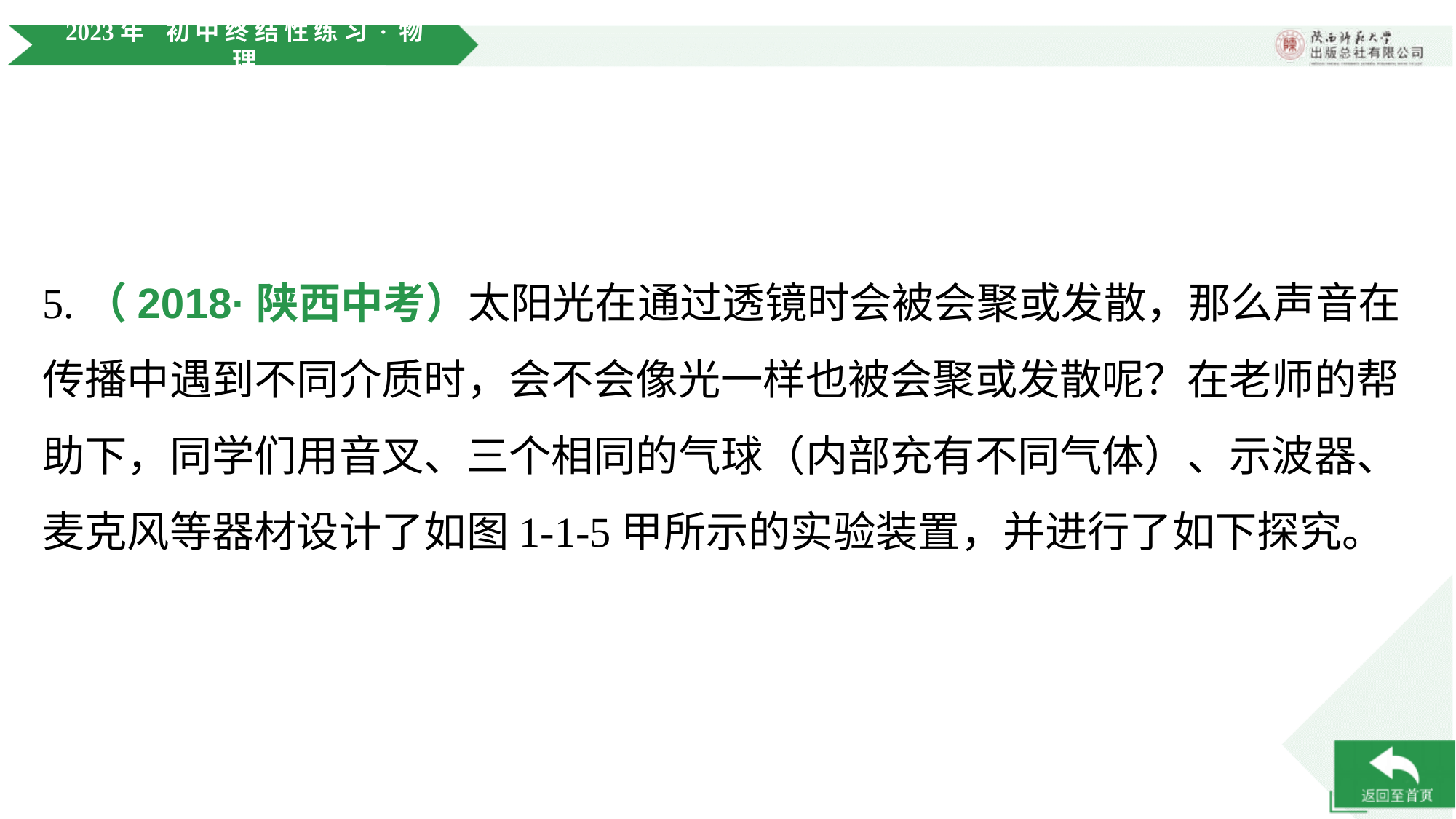

5.（2018·陕西中考）太阳光在通过透镜时会被会聚或发散，那么声音在传播中遇到不同介质时，会不会像光一样也被会聚或发散呢？在老师的帮助下，同学们用音叉、三个相同的气球（内部充有不同气体）、示波器、麦克风等器材设计了如图1-1-5甲所示的实验装置，并进行了如下探究。